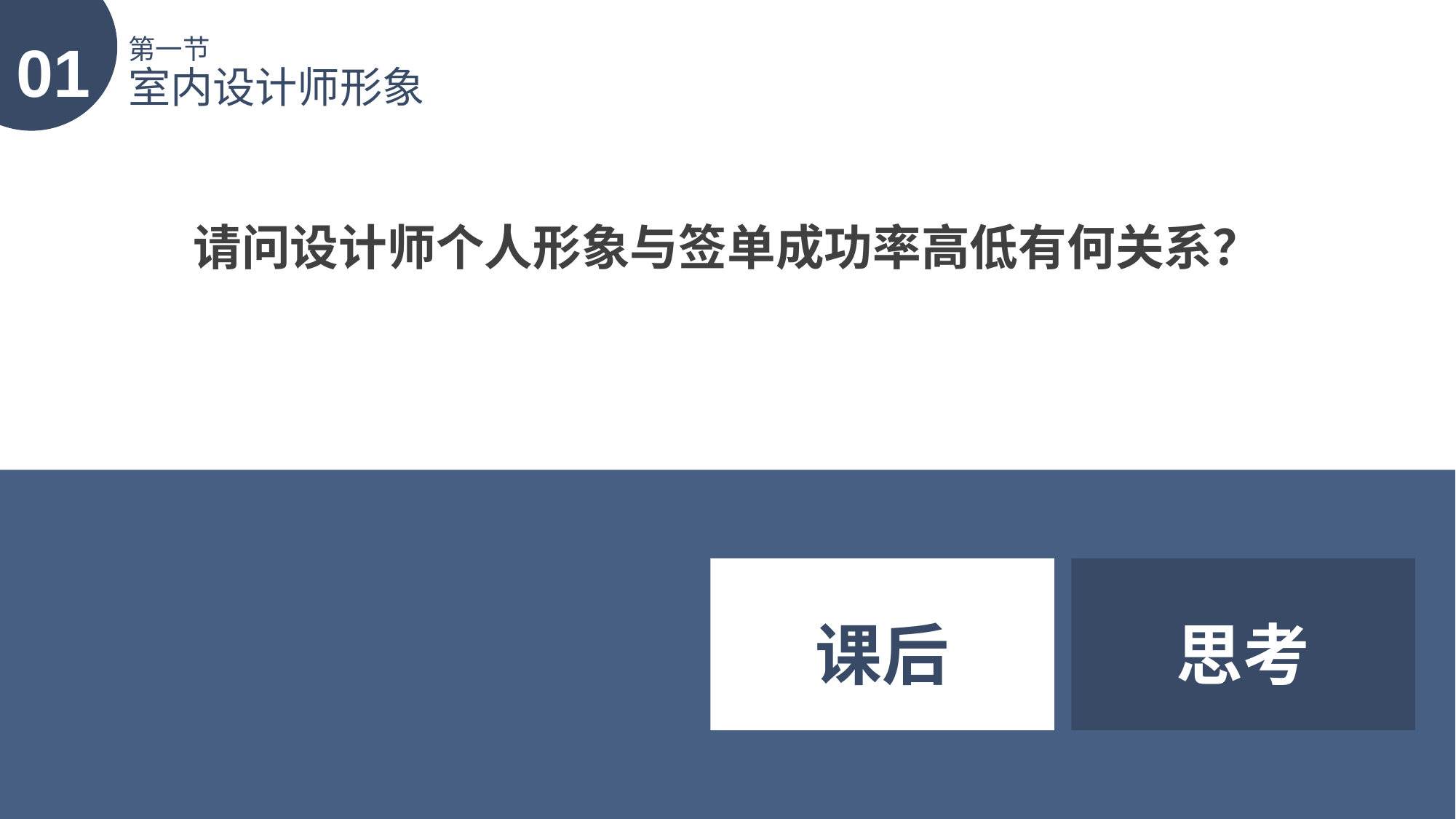

01
第一节
室内设计师形象
请问设计师个人形象与签单成功率高低有何关系？

课后
思考